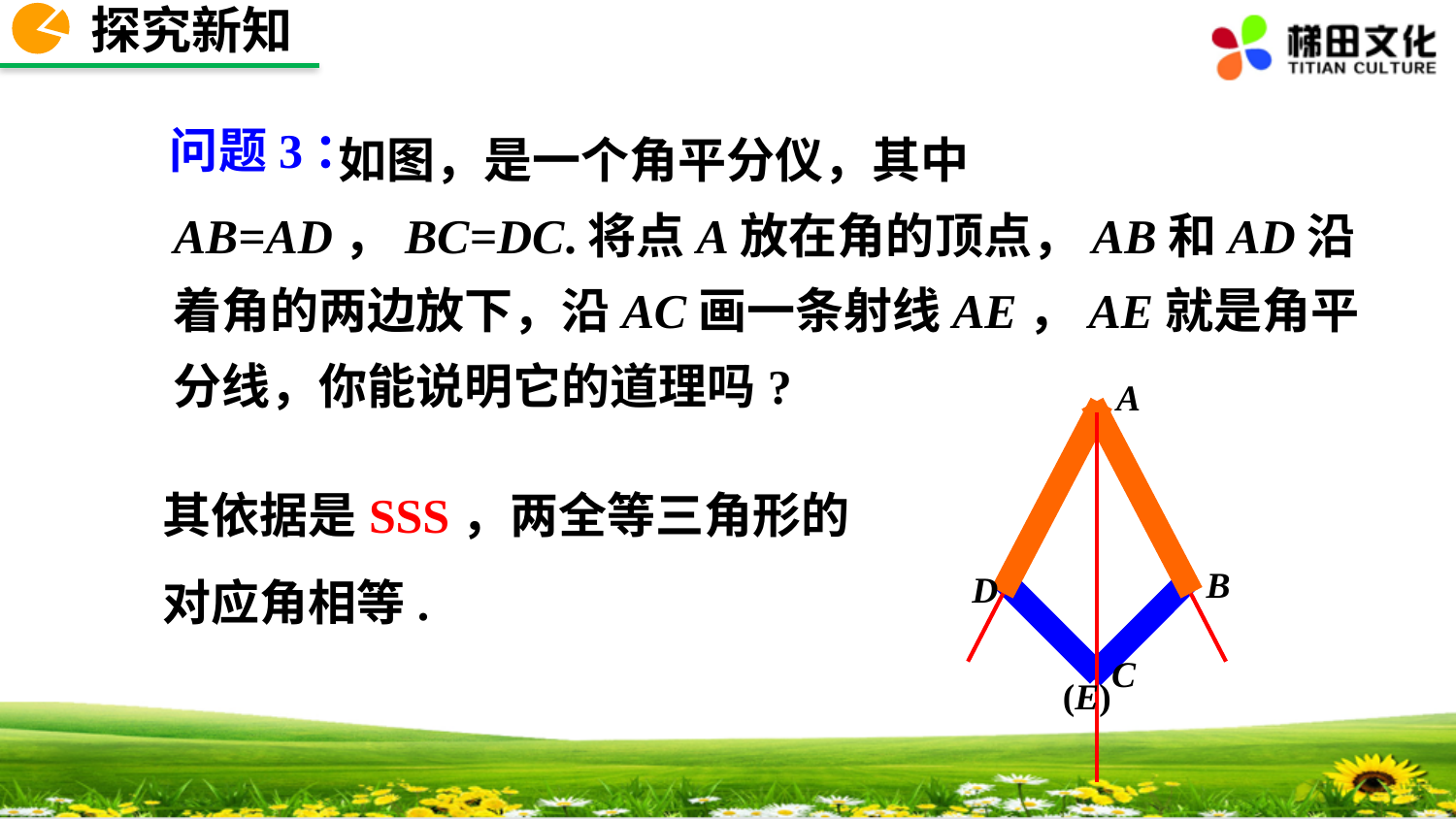

探究新知

              如图，是一个角平分仪，其中AB=AD，BC=DC.将点A放在角的顶点，AB和AD沿着角的两边放下，沿AC画一条射线AE，AE就是角平分线，你能说明它的道理吗?
问题3：
A
B
D
C
(E)
其依据是SSS，两全等三角形的
对应角相等.